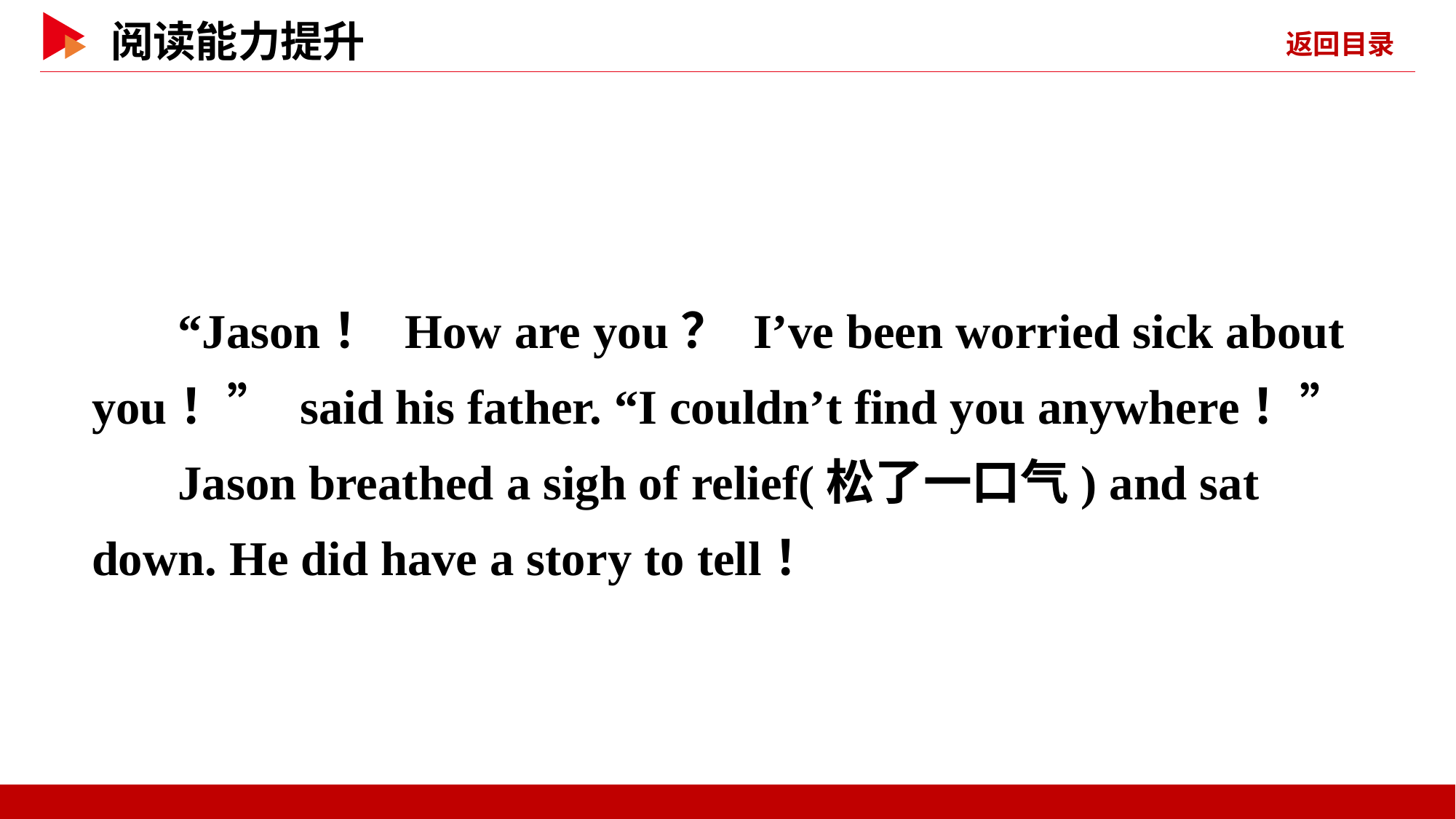

“Jason！ How are you？ I’ve been worried sick about you！” said his father. “I couldn’t find you anywhere！”
Jason breathed a sigh of relief(松了一口气) and sat down. He did have a story to tell！